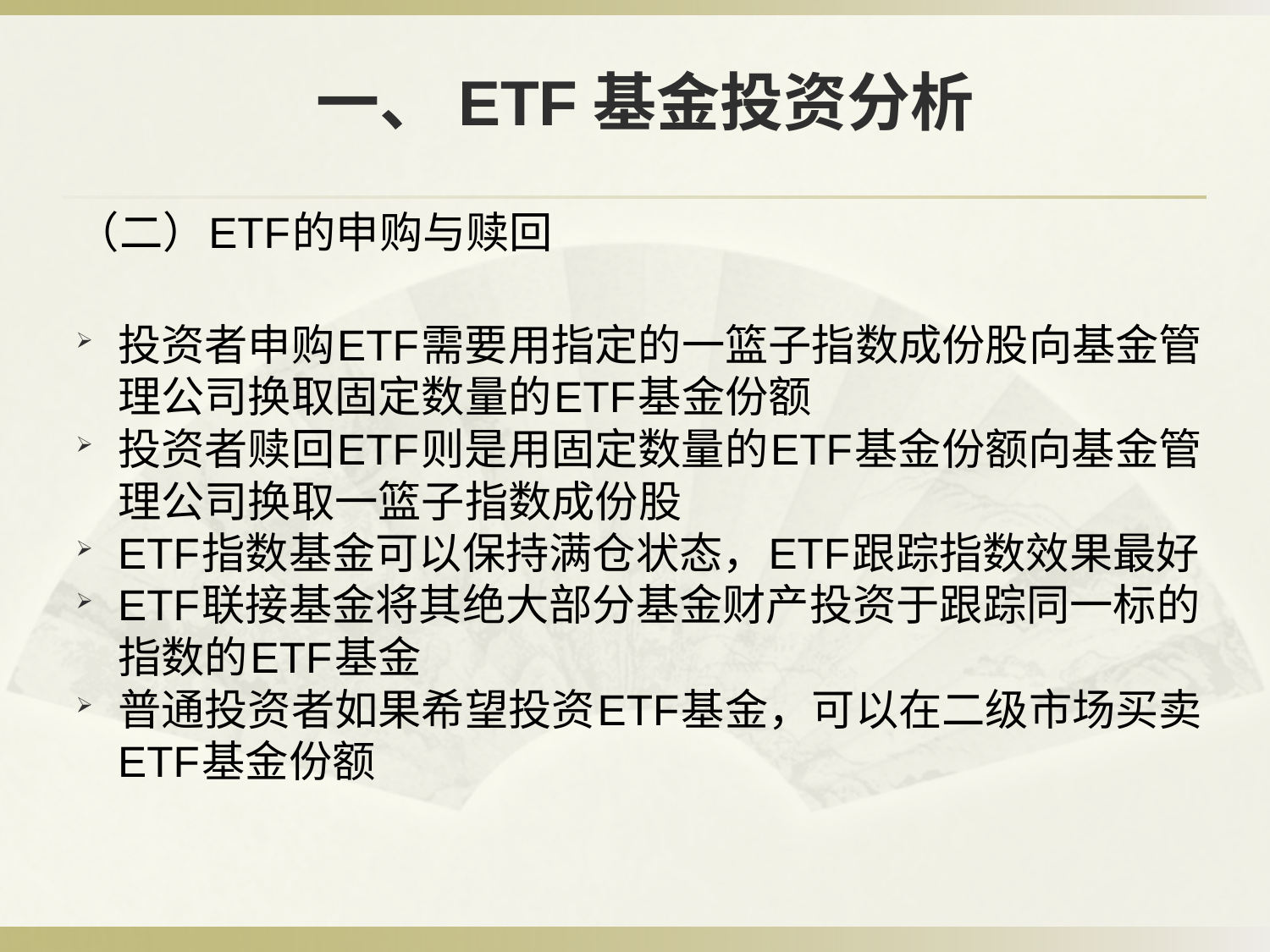

# 一、ETF基金投资分析
（二）ETF的申购与赎回

投资者申购ETF需要用指定的一篮子指数成份股向基金管理公司换取固定数量的ETF基金份额
投资者赎回ETF则是用固定数量的ETF基金份额向基金管理公司换取一篮子指数成份股
ETF指数基金可以保持满仓状态，ETF跟踪指数效果最好
ETF联接基金将其绝大部分基金财产投资于跟踪同一标的指数的ETF基金
普通投资者如果希望投资ETF基金，可以在二级市场买卖ETF基金份额